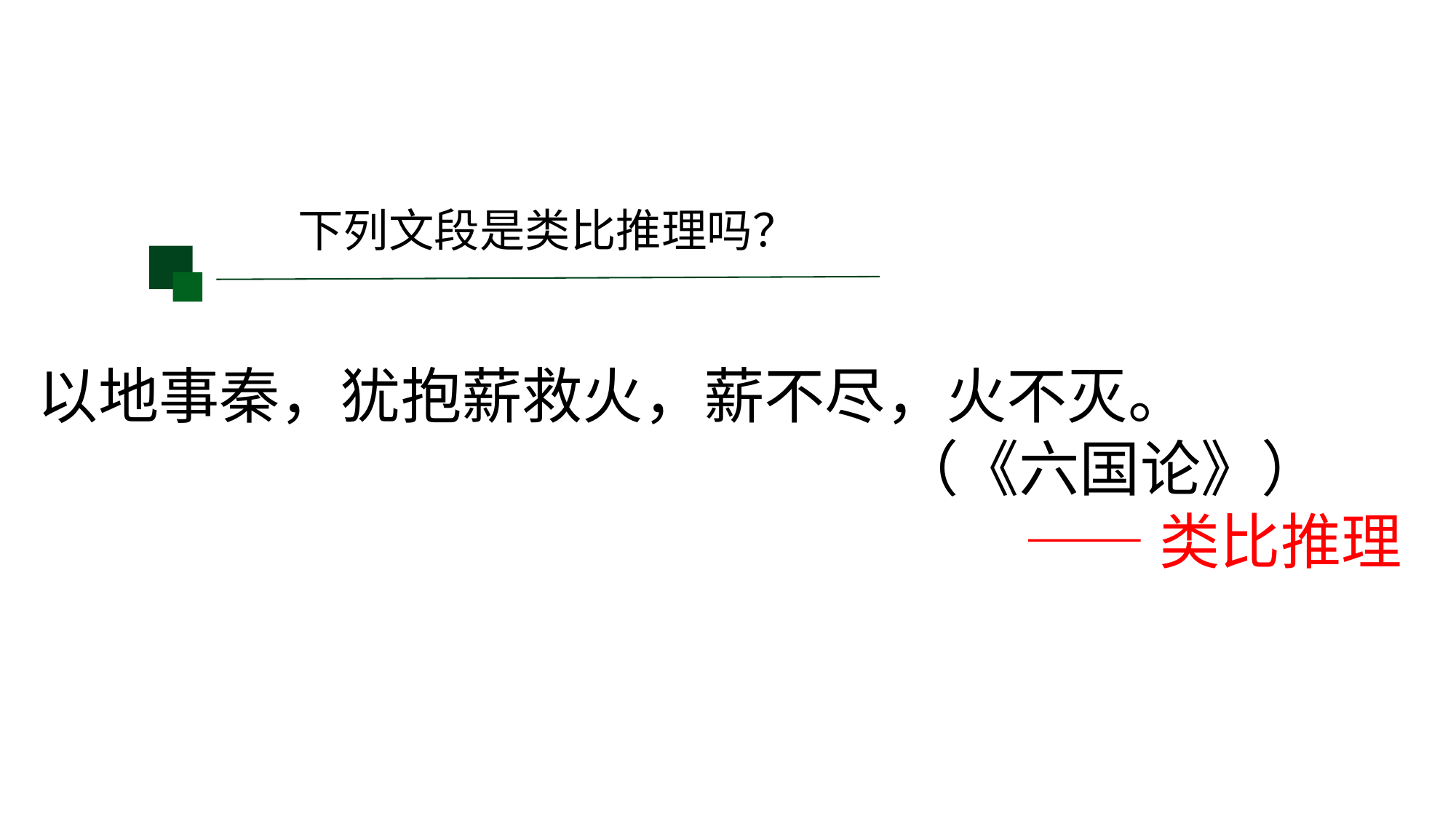

下列文段是类比推理吗？

以地事秦，犹抱薪救火，薪不尽，火不灭。
                                                              （《六国论》）
——类比推理